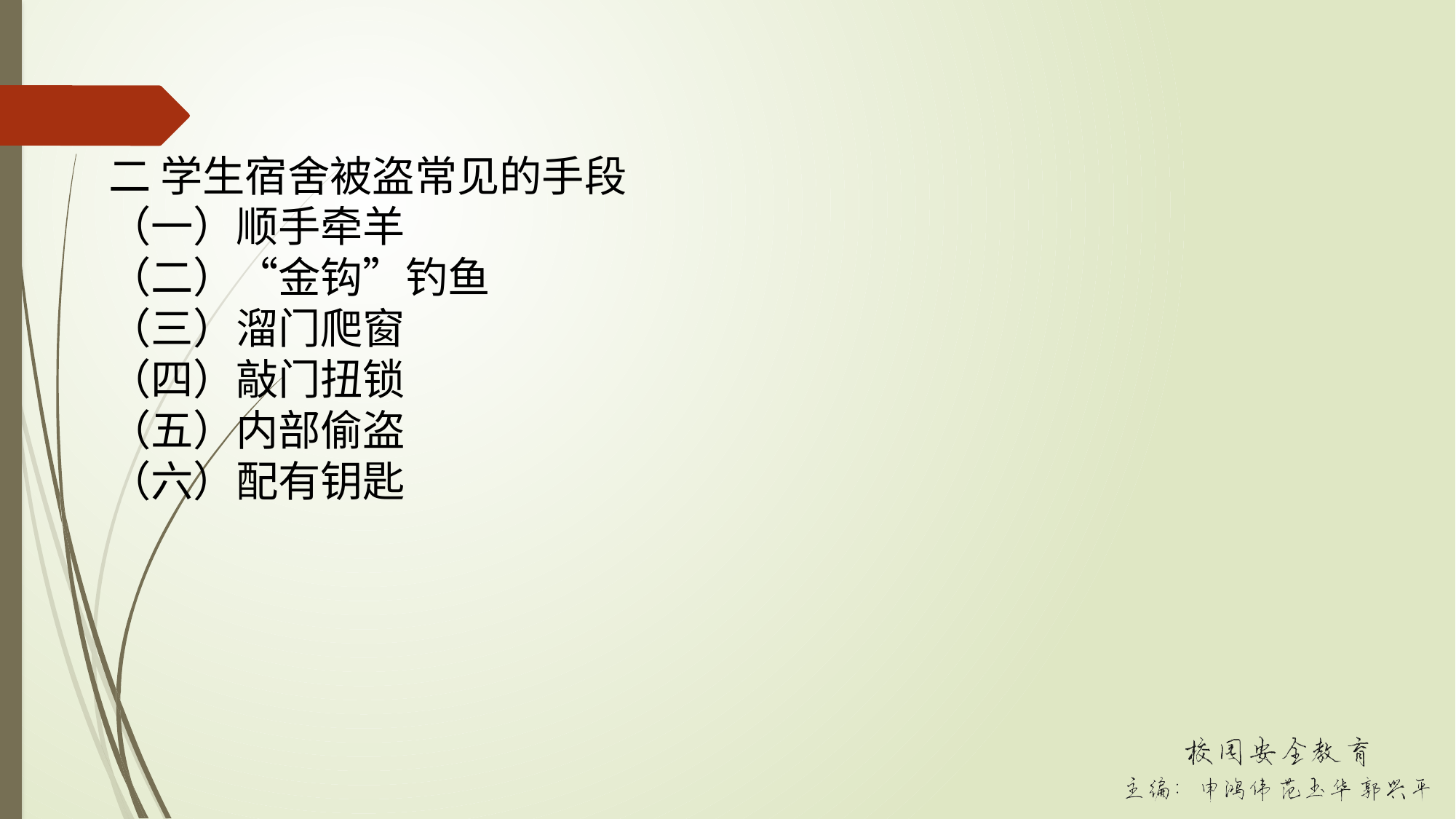

二 学生宿舍被盗常见的手段
（一）顺手牵羊
（二）“金钩”钓鱼
（三）溜门爬窗
（四）敲门扭锁
（五）内部偷盗
（六）配有钥匙